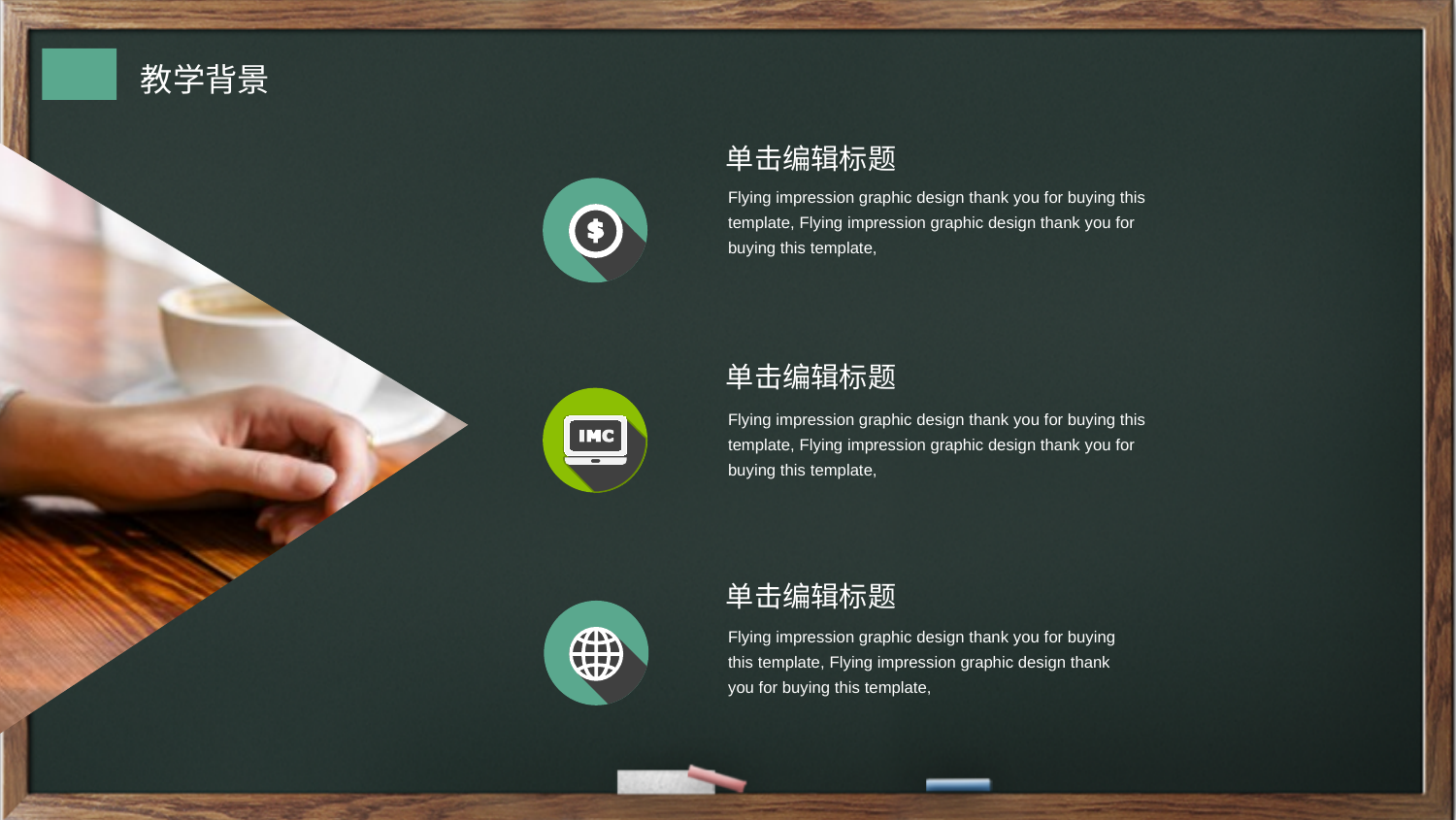

单击编辑标题
Flying impression graphic design thank you for buying this template, Flying impression graphic design thank you for buying this template,

单击编辑标题

Flying impression graphic design thank you for buying this template, Flying impression graphic design thank you for buying this template,

单击编辑标题

Flying impression graphic design thank you for buying this template, Flying impression graphic design thank you for buying this template,